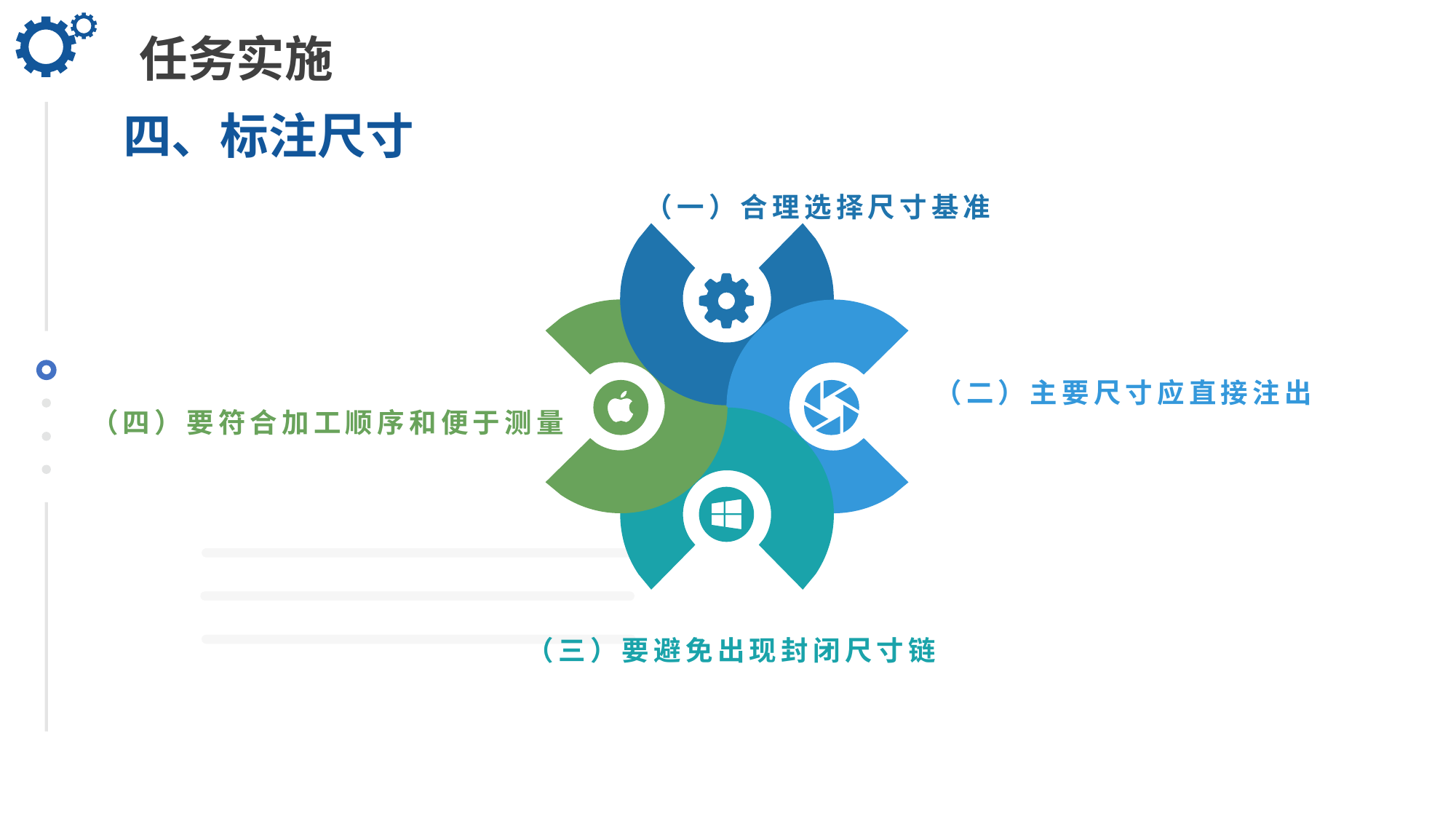

任务实施
四、标注尺寸
（一）合理选择尺寸基准

（二）主要尺寸应直接注出

（四）要符合加工顺序和便于测量

（三）要避免出现封闭尺寸链

15